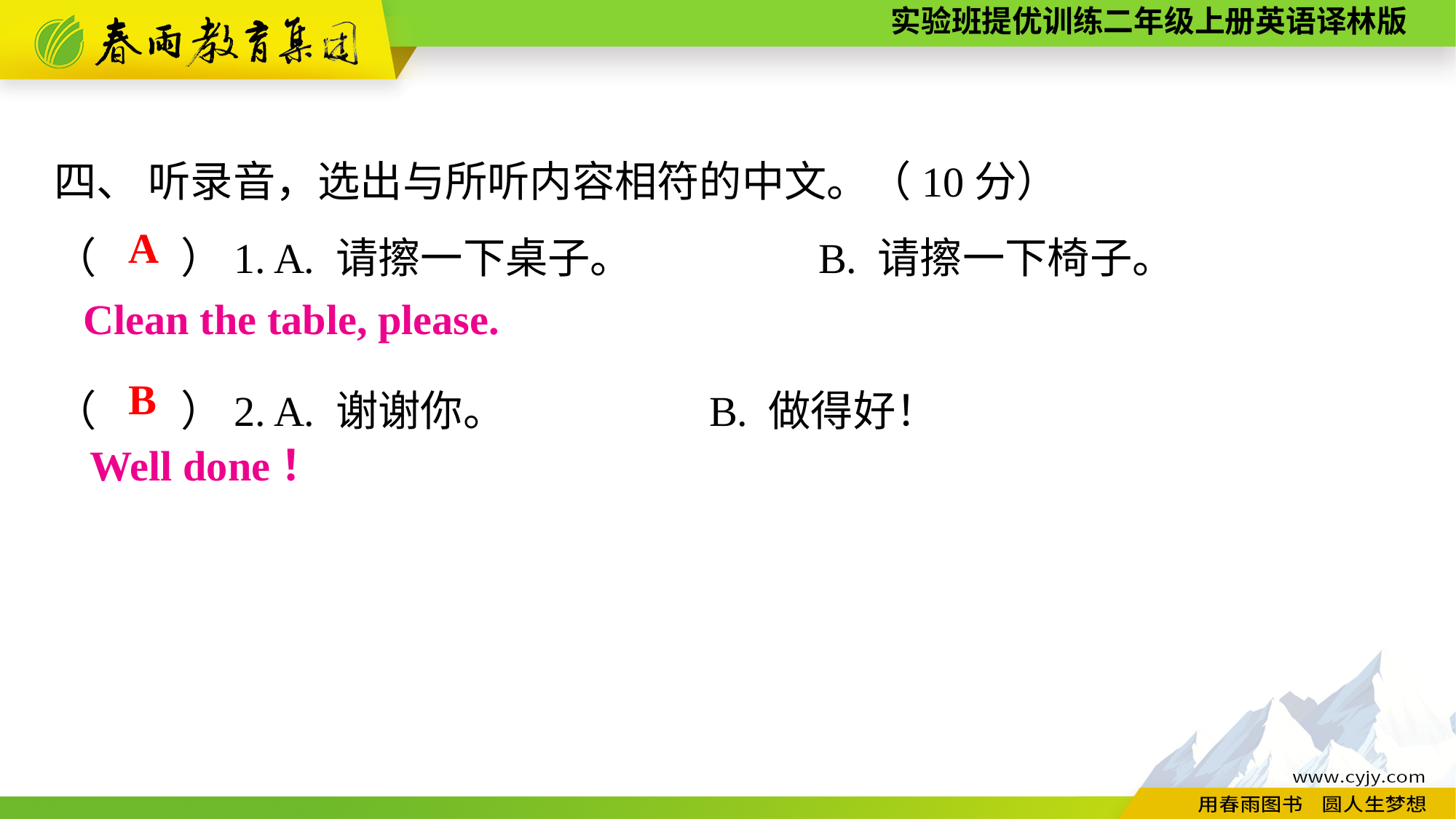

四、 听录音，选出与所听内容相符的中文。（10分）
（　　）1. A. 请擦一下桌子。　　　　	B. 请擦一下椅子。

（　　）2. A. 谢谢你。		B. 做得好！
A
Clean the table, please.
B
Well done！